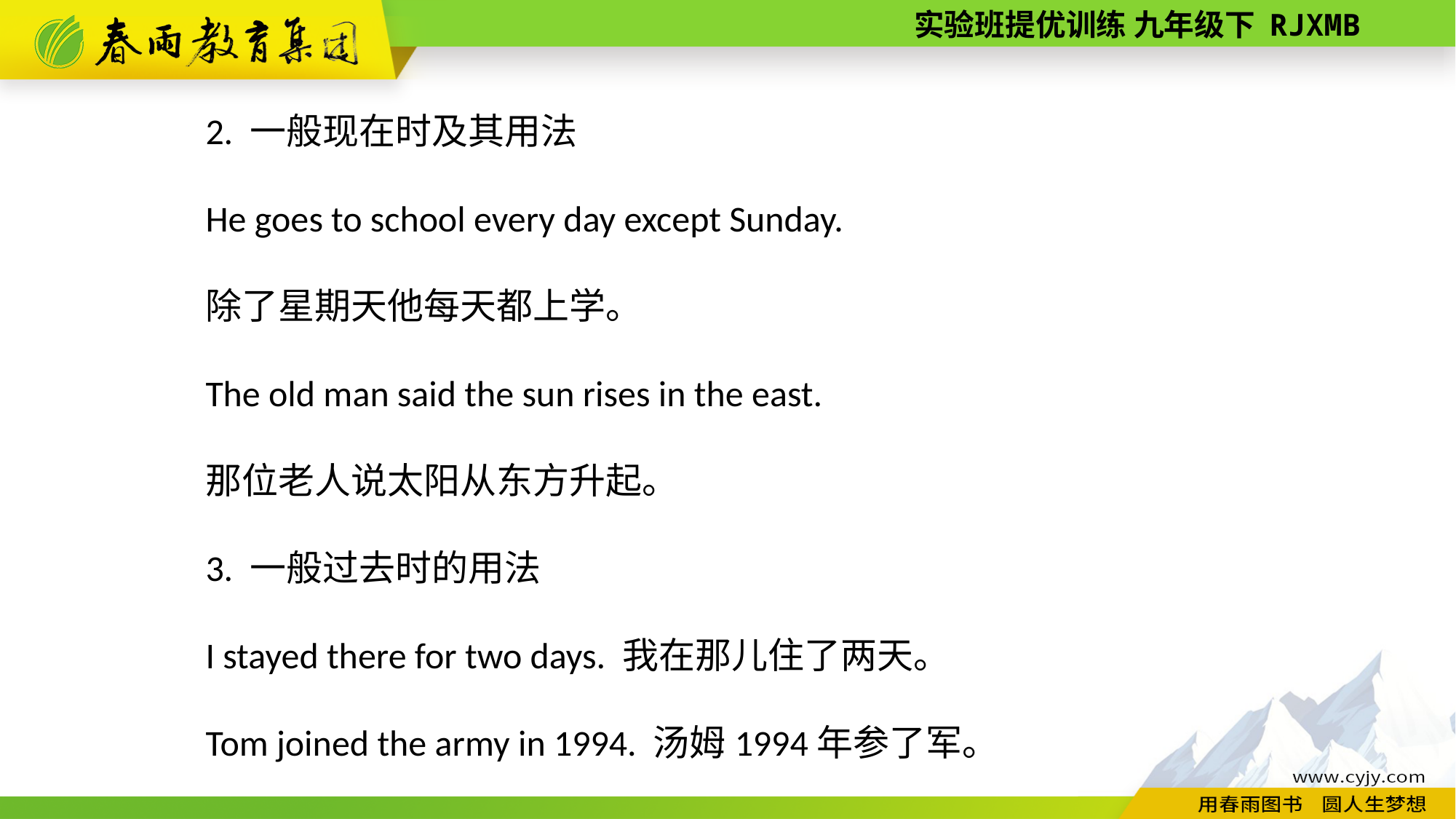

2. 一般现在时及其用法
He goes to school every day except Sunday.
除了星期天他每天都上学。
The old man said the sun rises in the east.
那位老人说太阳从东方升起。
3. 一般过去时的用法
I stayed there for two days. 我在那儿住了两天。
Tom joined the army in 1994. 汤姆1994年参了军。